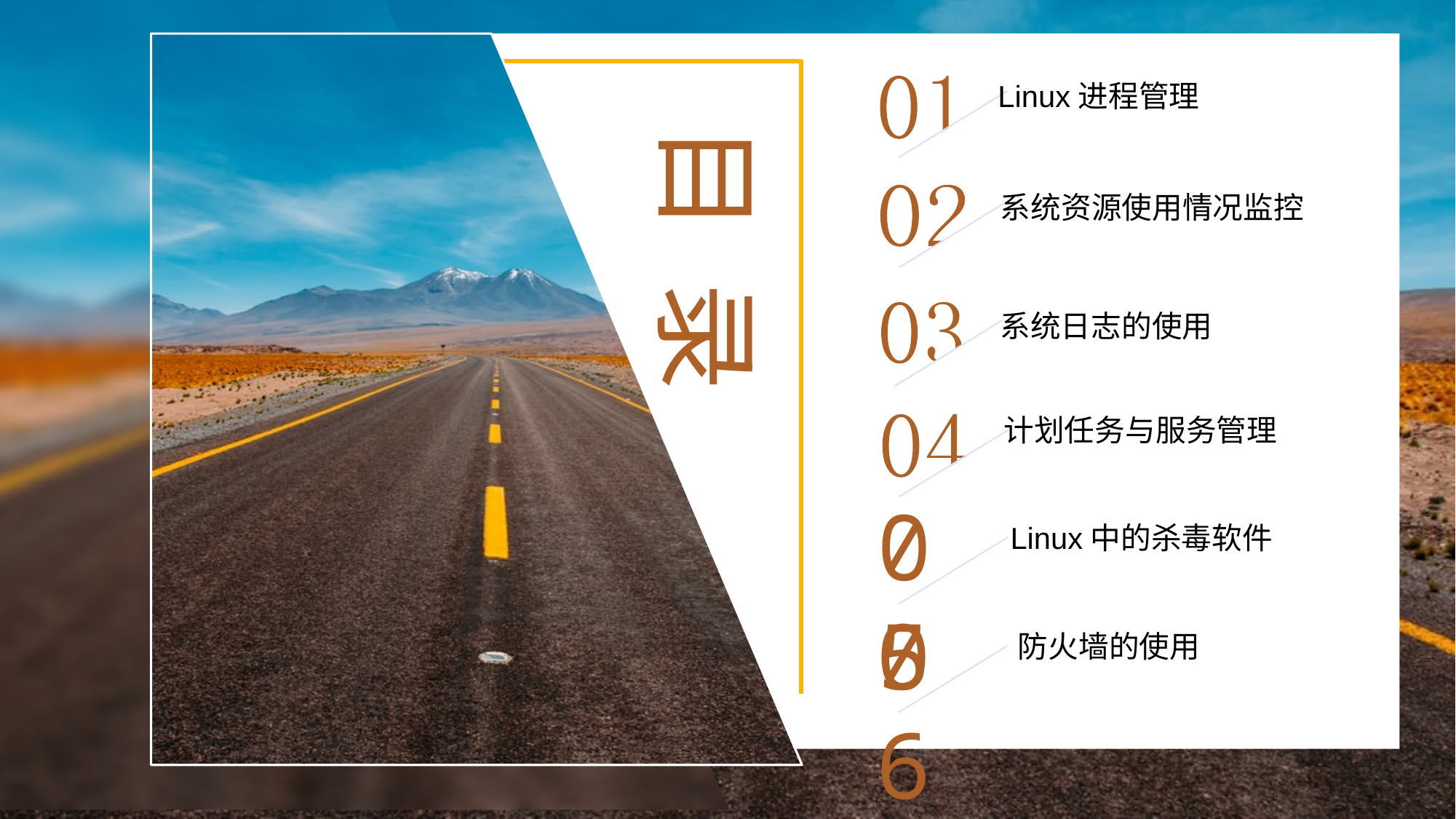

Linux进程管理

系统资源使用情况监控

系统日志的使用

计划任务与服务管理

05
Linux中的杀毒软件
06
防火墙的使用